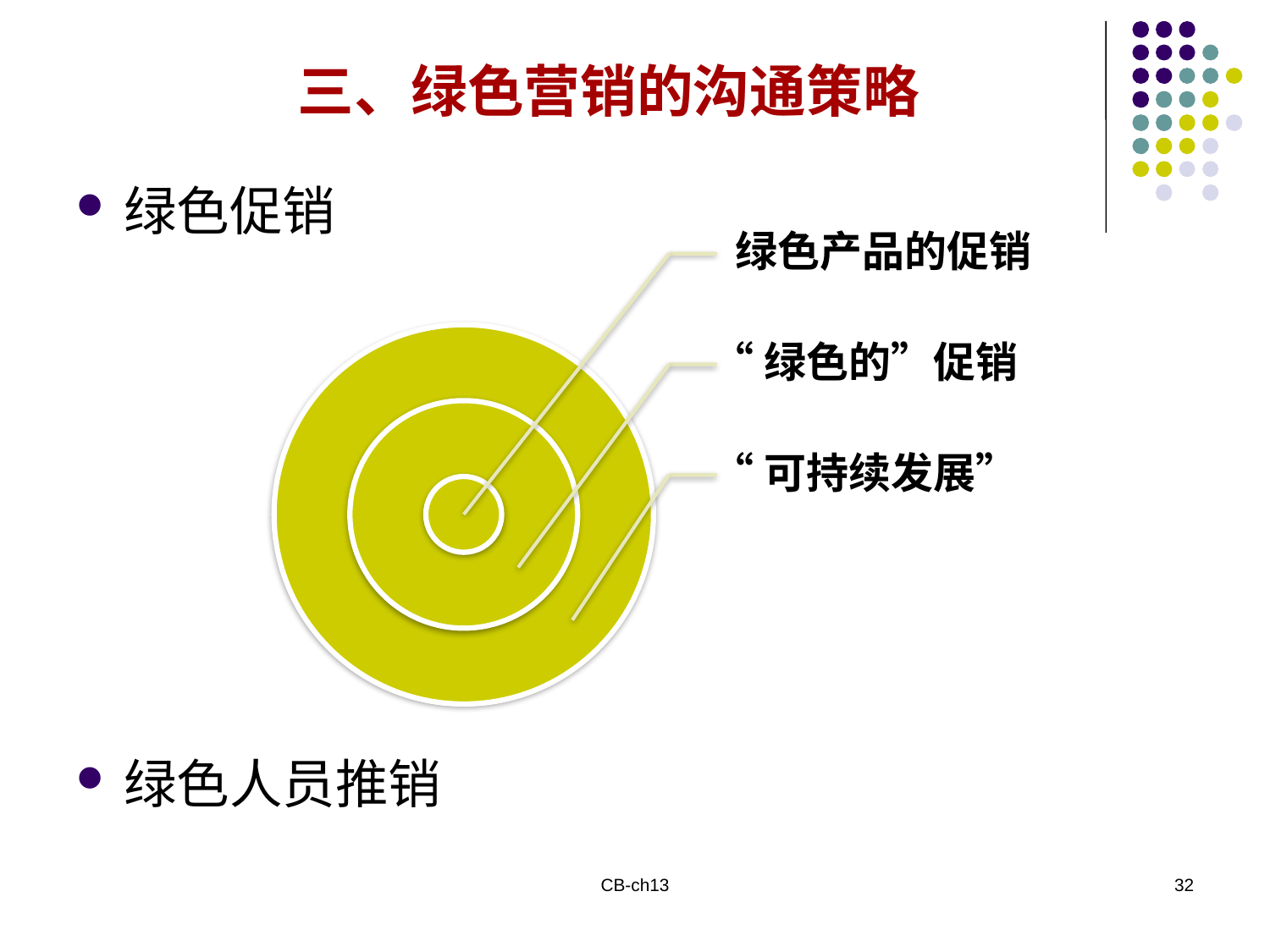

三、绿色营销的沟通策略
绿色促销

绿色人员推销

绿色产品的促销
“绿色的”促销
“可持续发展”
CB-ch13
32